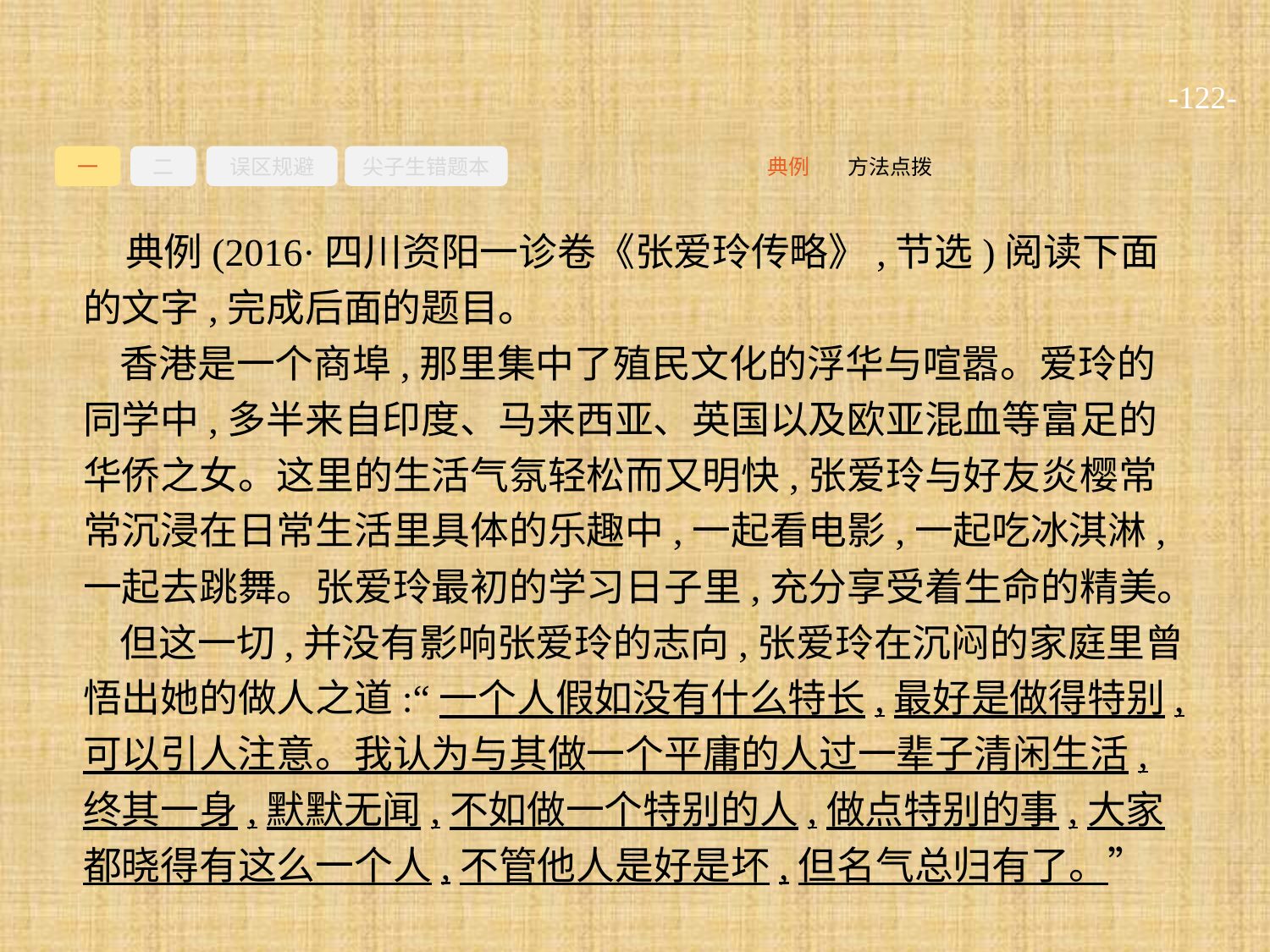

-122-
一
二
误区规避
尖子生错题本
方法点拨
典例
典例(2016·四川资阳一诊卷《张爱玲传略》,节选)阅读下面的文字,完成后面的题目。
香港是一个商埠,那里集中了殖民文化的浮华与喧嚣。爱玲的同学中,多半来自印度、马来西亚、英国以及欧亚混血等富足的华侨之女。这里的生活气氛轻松而又明快,张爱玲与好友炎樱常常沉浸在日常生活里具体的乐趣中,一起看电影,一起吃冰淇淋,一起去跳舞。张爱玲最初的学习日子里,充分享受着生命的精美。
但这一切,并没有影响张爱玲的志向,张爱玲在沉闷的家庭里曾悟出她的做人之道:“一个人假如没有什么特长,最好是做得特别,可以引人注意。我认为与其做一个平庸的人过一辈子清闲生活,终其一身,默默无闻,不如做一个特别的人,做点特别的事,大家都晓得有这么一个人,不管他人是好是坏,但名气总归有了。”